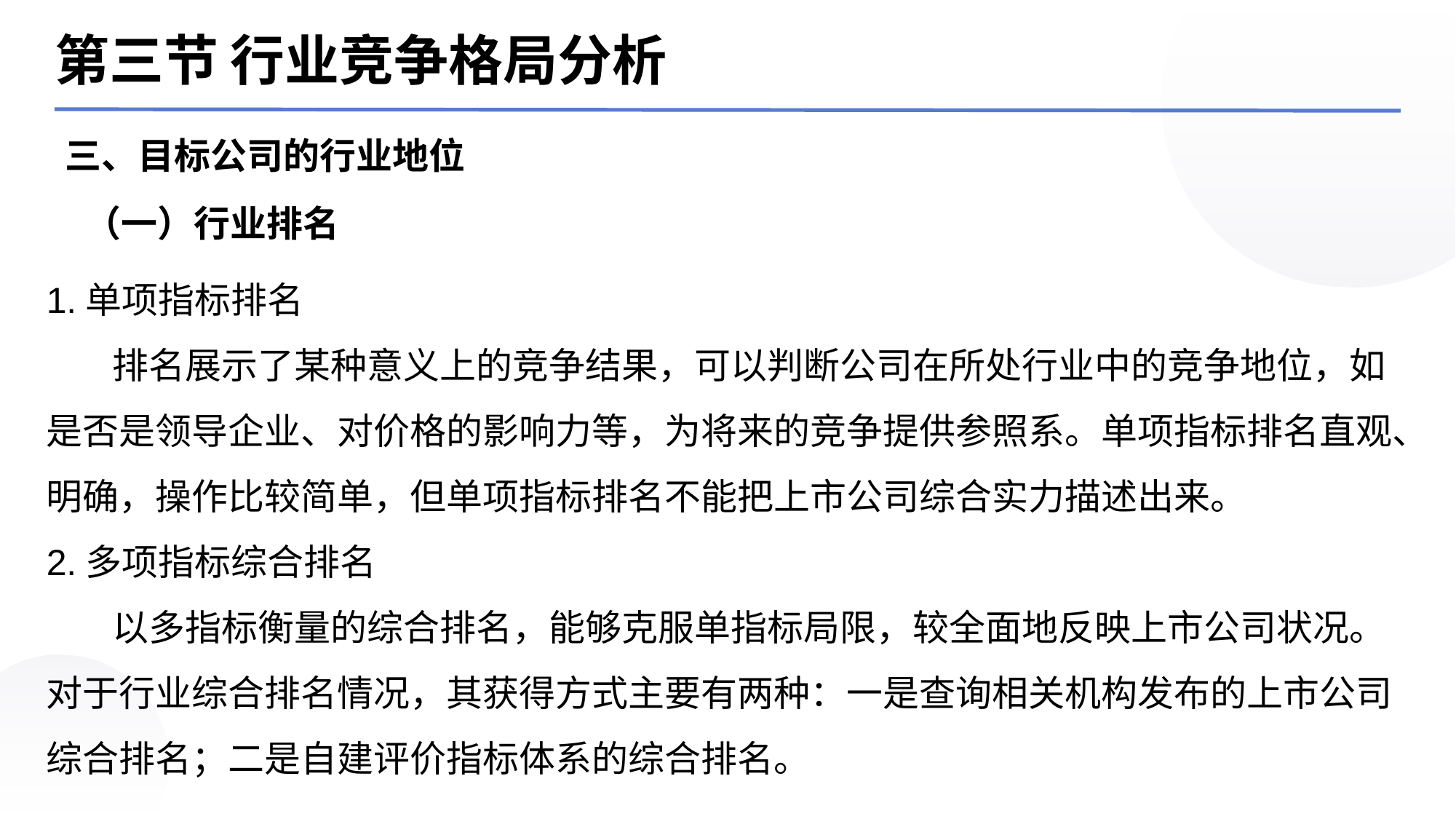

第三节 行业竞争格局分析
三、目标公司的行业地位
（一）行业排名
1.单项指标排名
       排名展示了某种意义上的竞争结果，可以判断公司在所处行业中的竞争地位，如是否是领导企业、对价格的影响力等，为将来的竞争提供参照系。单项指标排名直观、明确，操作比较简单，但单项指标排名不能把上市公司综合实力描述出来。
2.多项指标综合排名
       以多指标衡量的综合排名，能够克服单指标局限，较全面地反映上市公司状况。对于行业综合排名情况，其获得方式主要有两种：一是查询相关机构发布的上市公司综合排名；二是自建评价指标体系的综合排名。